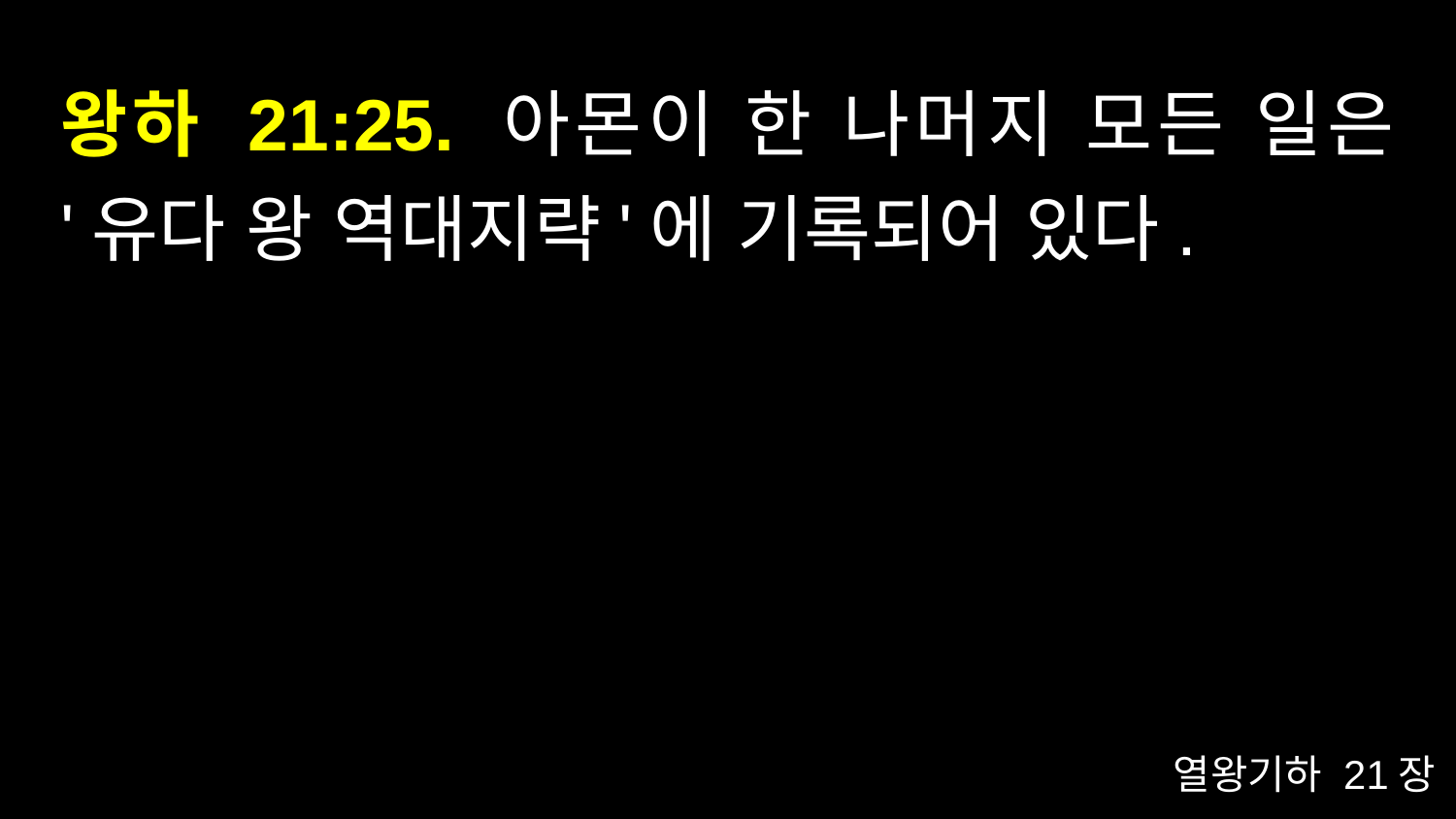

# 왕하 21:25. 아몬이 한 나머지 모든 일은 '유다 왕 역대지략'에 기록되어 있다.
열왕기하 21장